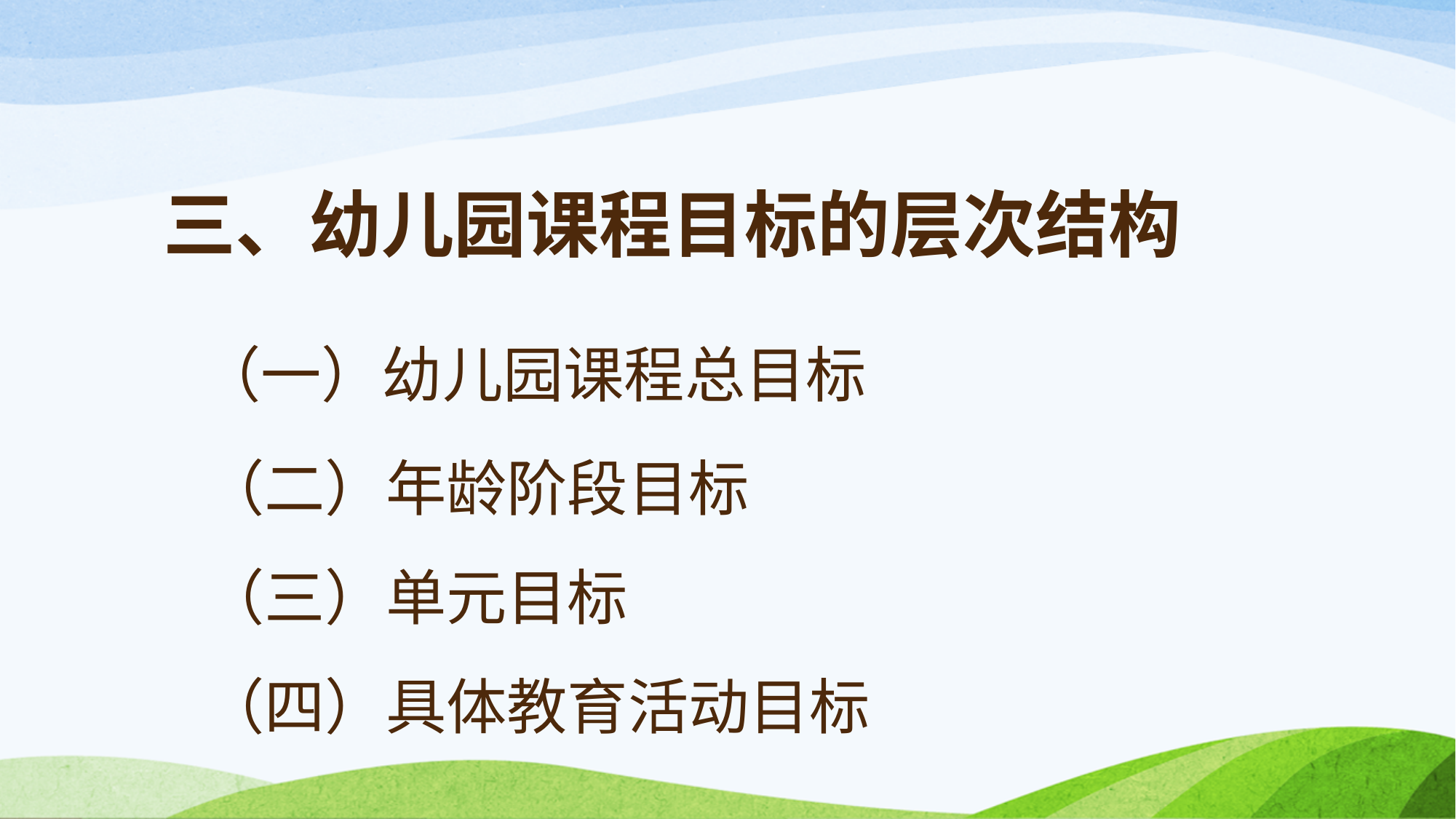

# 三、幼儿园课程目标的层次结构 （一）幼儿园课程总目标 （二）年龄阶段目标 （三）单元目标 （四）具体教育活动目标